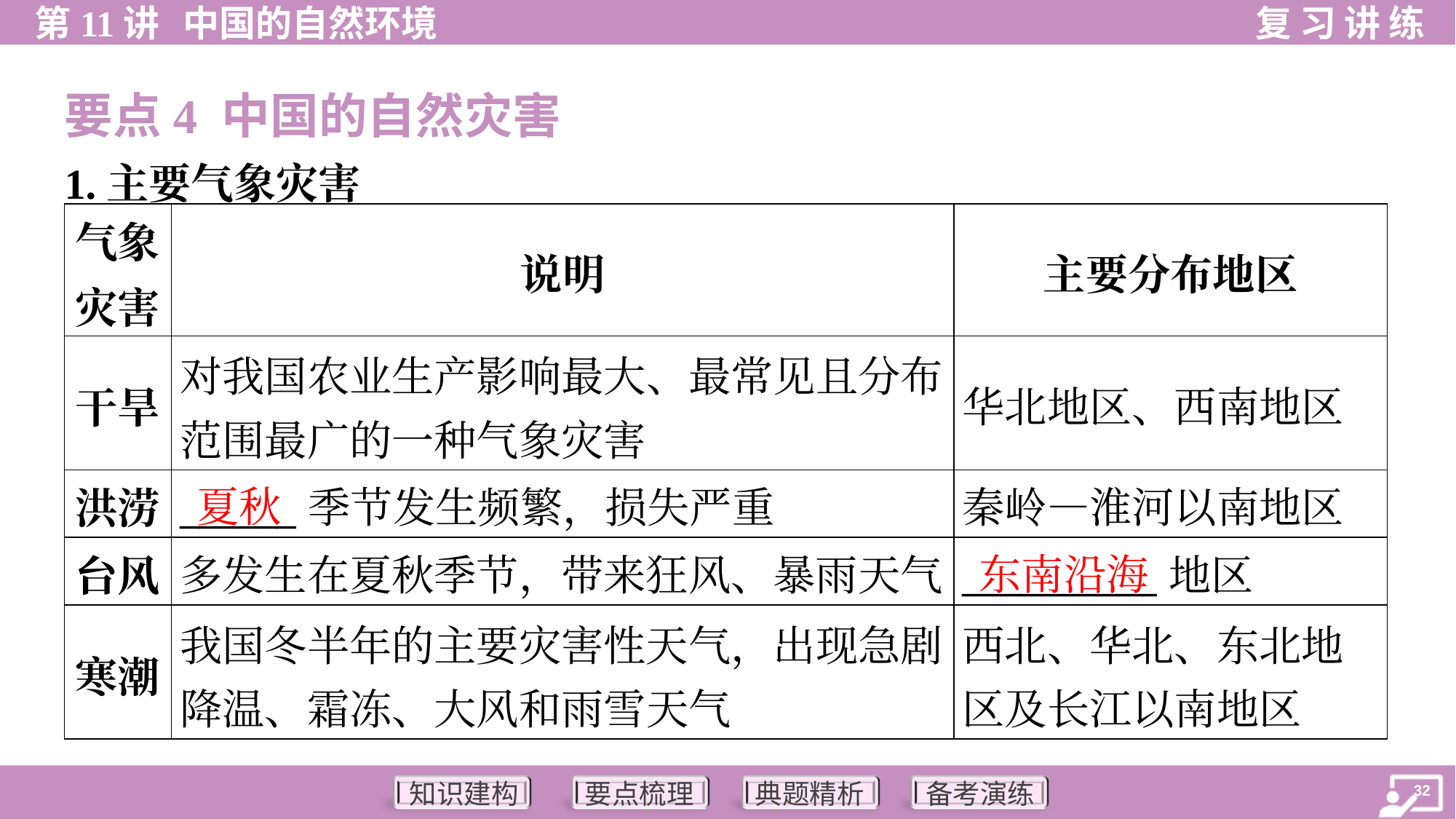

要点4 中国的自然灾害
1.主要气象灾害
| 气象 灾害 | 说明 | 主要分布地区 |
| --- | --- | --- |
| 干旱 | 对我国农业生产影响最大、最常见且分布 范围最广的一种气象灾害 | 华北地区、西南地区 |
| 洪涝 | \_\_\_\_\_\_季节发生频繁，损失严重 | 秦岭—淮河以南地区 |
| 台风 | 多发生在夏秋季节，带来狂风、暴雨天气 | \_\_\_\_\_\_\_\_\_\_地区 |
| 寒潮 | 我国冬半年的主要灾害性天气，出现急剧 降温、霜冻、大风和雨雪天气 | 西北、华北、东北地 区及长江以南地区 |
夏秋
东南沿海